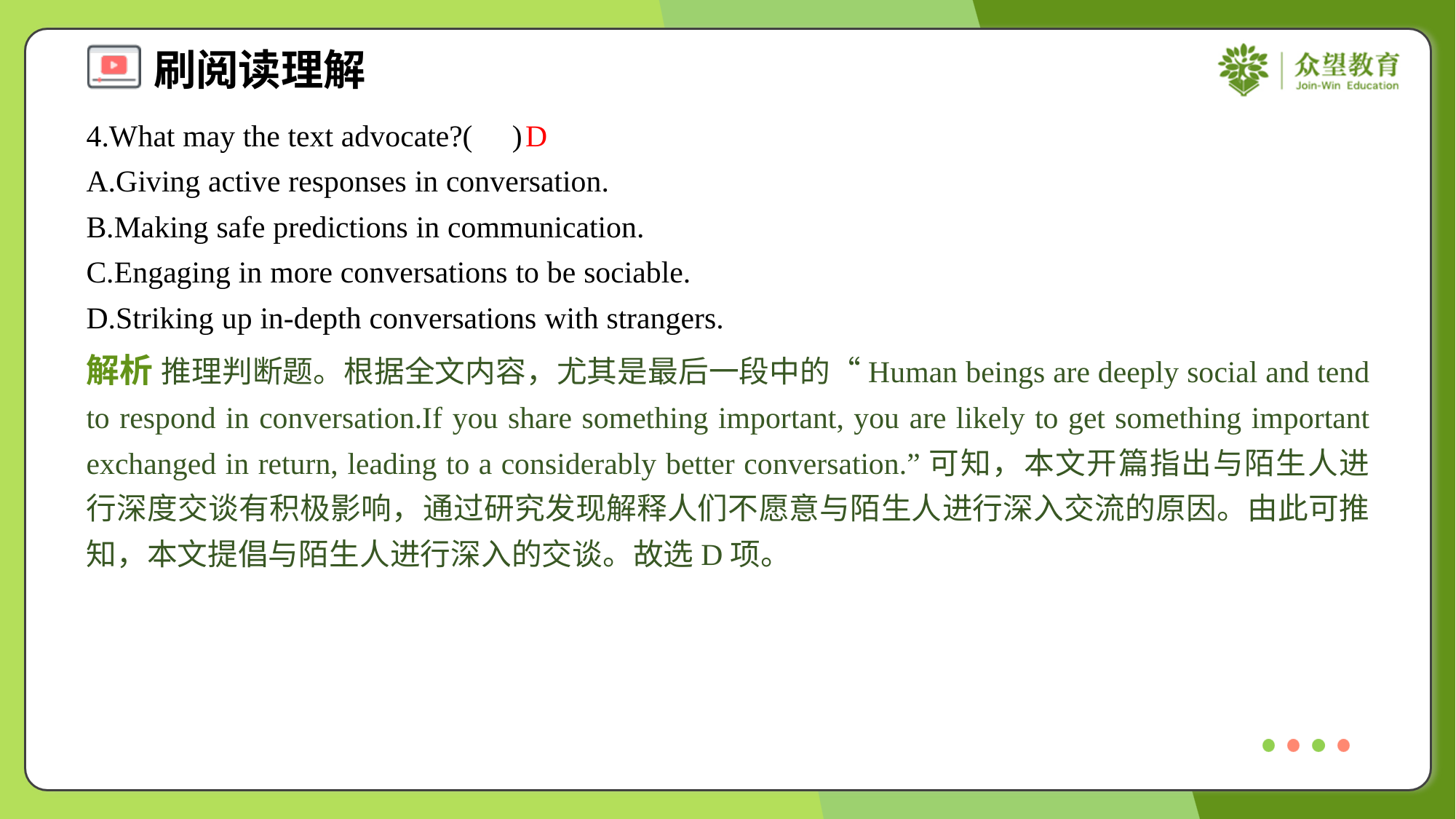

4.What may the text advocate?(     )
D
A.Giving active responses in conversation.
B.Making safe predictions in communication.
C.Engaging in more conversations to be sociable.
D.Striking up in-depth conversations with strangers.
解析 推理判断题。根据全文内容，尤其是最后一段中的“Human beings are deeply social and tend to respond in conversation.If you share something important, you are likely to get something important exchanged in return, leading to a considerably better conversation.”可知，本文开篇指出与陌生人进行深度交谈有积极影响，通过研究发现解释人们不愿意与陌生人进行深入交流的原因。由此可推知，本文提倡与陌生人进行深入的交谈。故选D项。